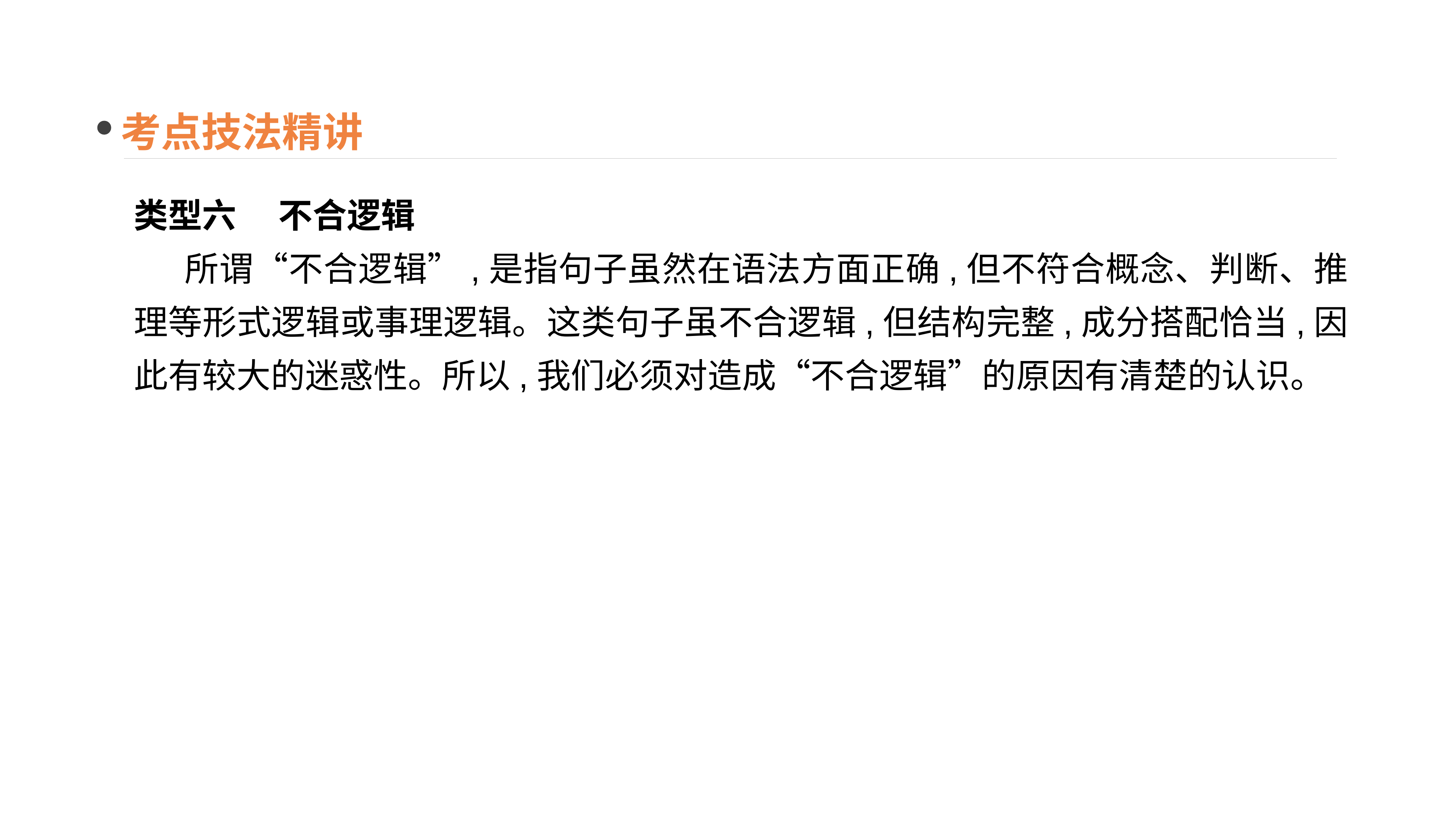

考点技法精讲

类型六　 不合逻辑
　  所谓“不合逻辑”,是指句子虽然在语法方面正确,但不符合概念、判断、推理等形式逻辑或事理逻辑。这类句子虽不合逻辑,但结构完整,成分搭配恰当,因此有较大的迷惑性。所以,我们必须对造成“不合逻辑”的原因有清楚的认识。